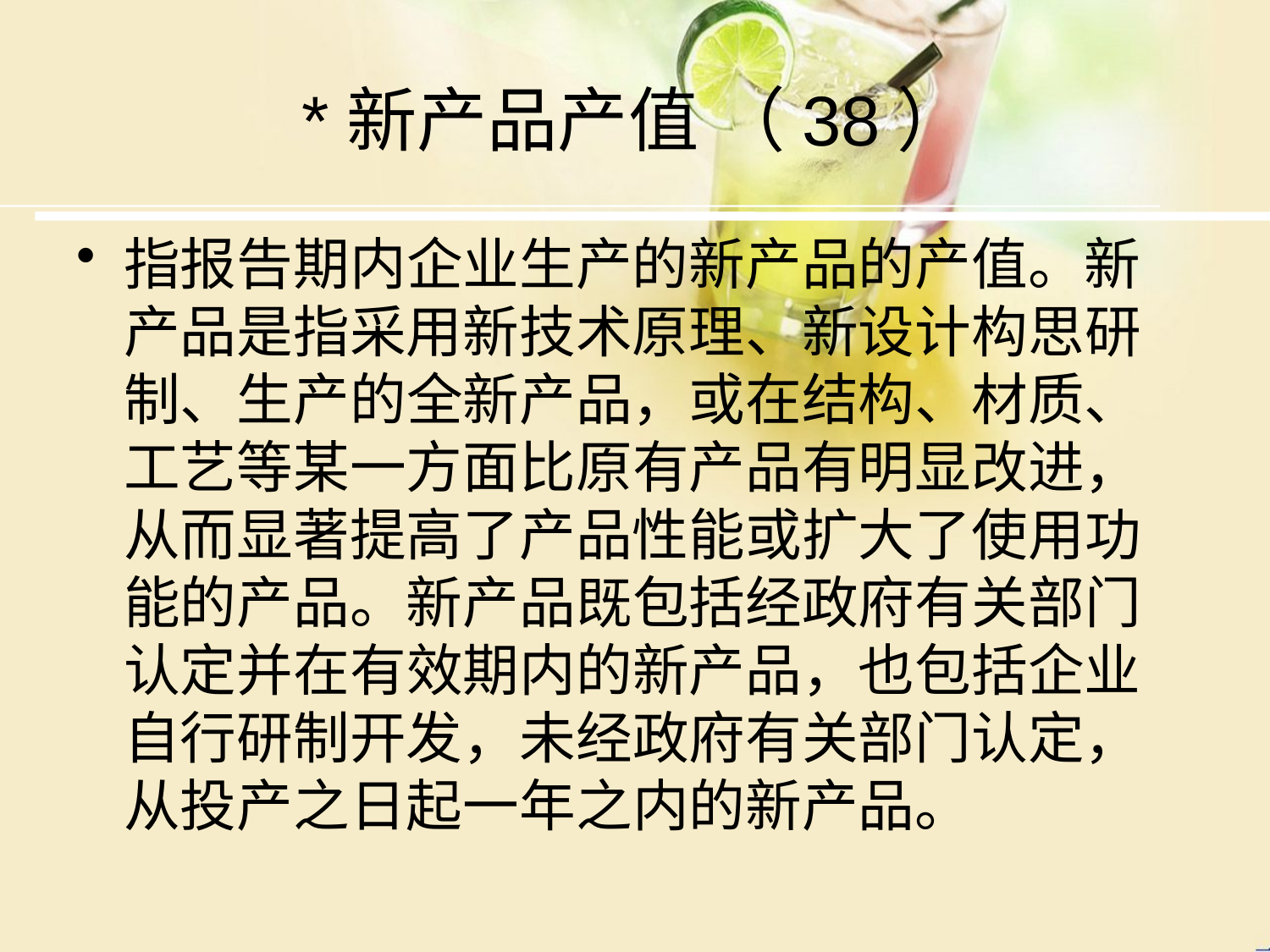

# *新产品产值 （38）
指报告期内企业生产的新产品的产值。新产品是指采用新技术原理、新设计构思研制、生产的全新产品，或在结构、材质、工艺等某一方面比原有产品有明显改进，从而显著提高了产品性能或扩大了使用功能的产品。新产品既包括经政府有关部门认定并在有效期内的新产品，也包括企业自行研制开发，未经政府有关部门认定，从投产之日起一年之内的新产品。